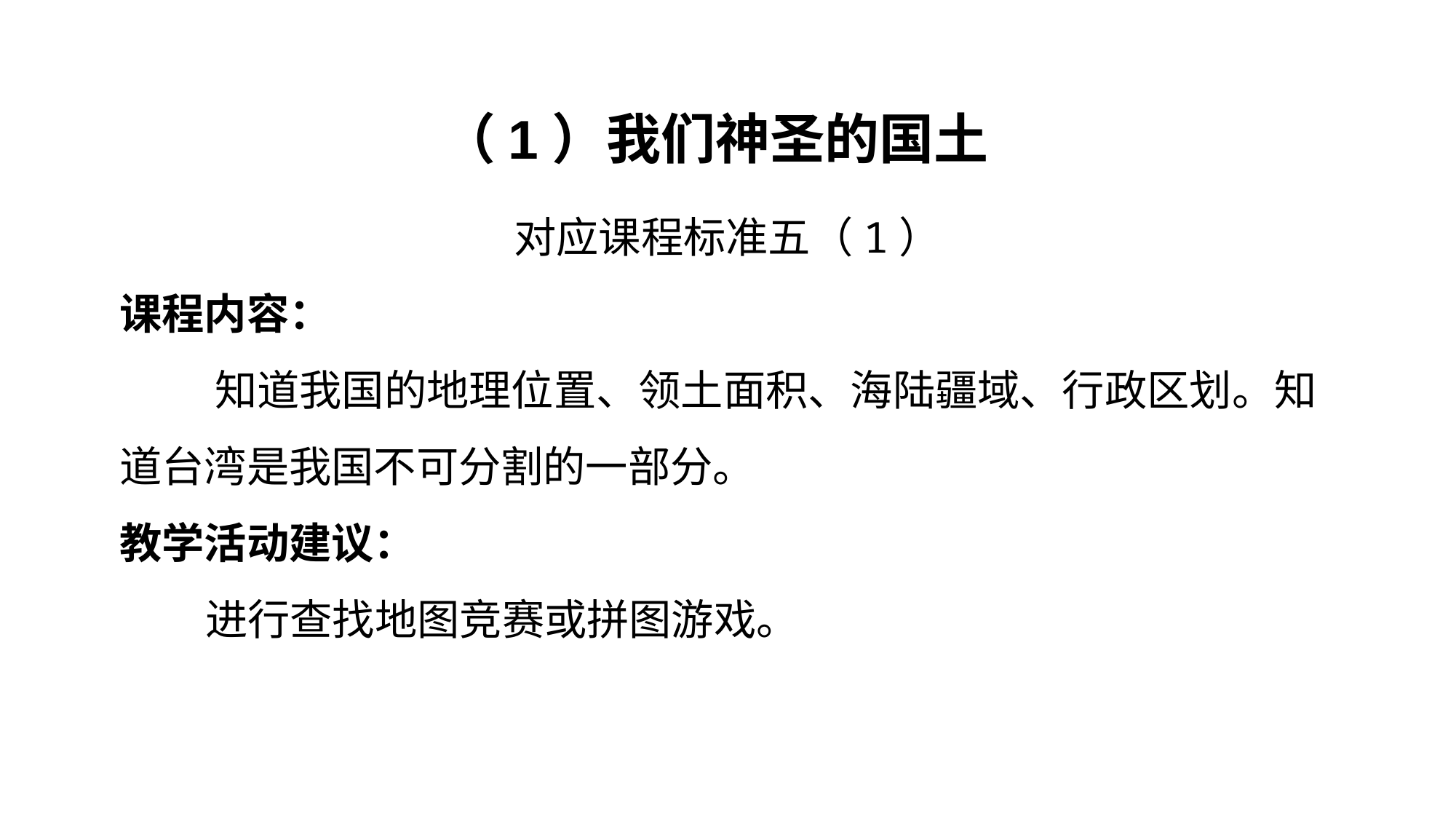

（1）我们神圣的国土
对应课程标准五（1）
课程内容：
         知道我国的地理位置、领土面积、海陆疆域、行政区划。知道台湾是我国不可分割的一部分。
教学活动建议：
        进行查找地图竞赛或拼图游戏。